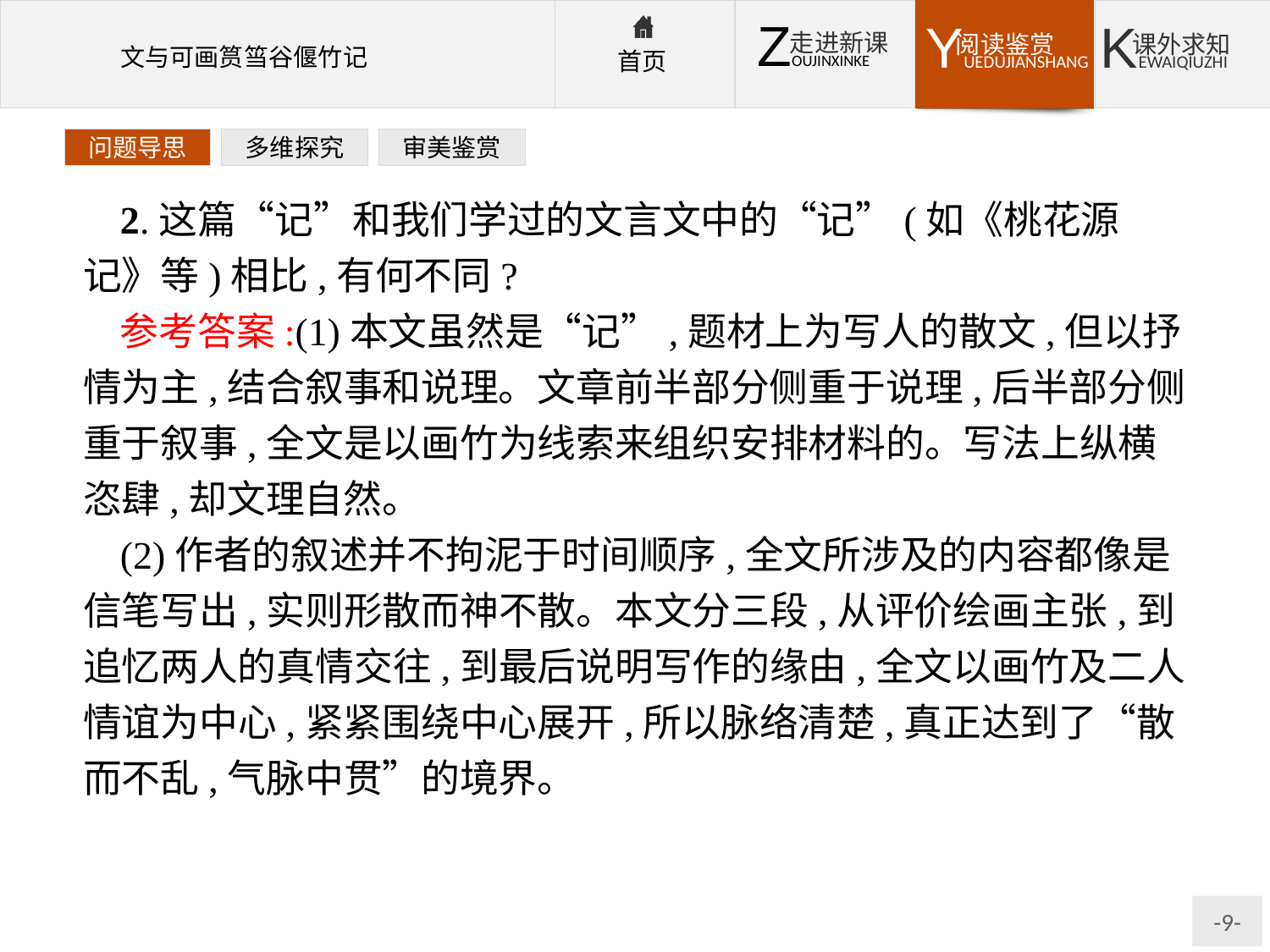

问题导思
多维探究
审美鉴赏
2.这篇“记”和我们学过的文言文中的“记”(如《桃花源记》等)相比,有何不同?
参考答案:(1)本文虽然是“记”,题材上为写人的散文,但以抒情为主,结合叙事和说理。文章前半部分侧重于说理,后半部分侧重于叙事,全文是以画竹为线索来组织安排材料的。写法上纵横恣肆,却文理自然。
(2)作者的叙述并不拘泥于时间顺序,全文所涉及的内容都像是信笔写出,实则形散而神不散。本文分三段,从评价绘画主张,到追忆两人的真情交往,到最后说明写作的缘由,全文以画竹及二人情谊为中心,紧紧围绕中心展开,所以脉络清楚,真正达到了“散而不乱,气脉中贯”的境界。